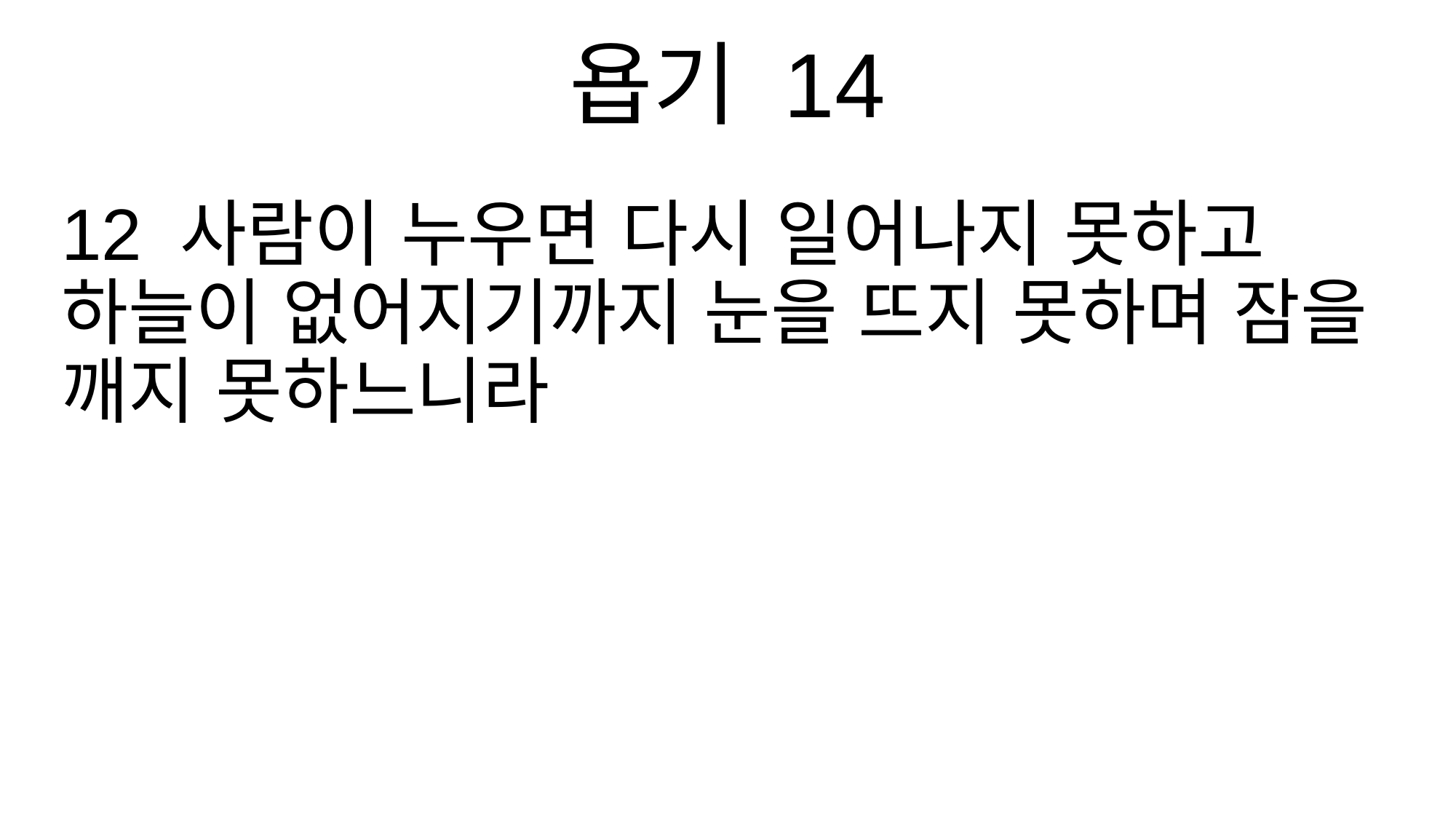

욥기 14
12 사람이 누우면 다시 일어나지 못하고 하늘이 없어지기까지 눈을 뜨지 못하며 잠을 깨지 못하느니라